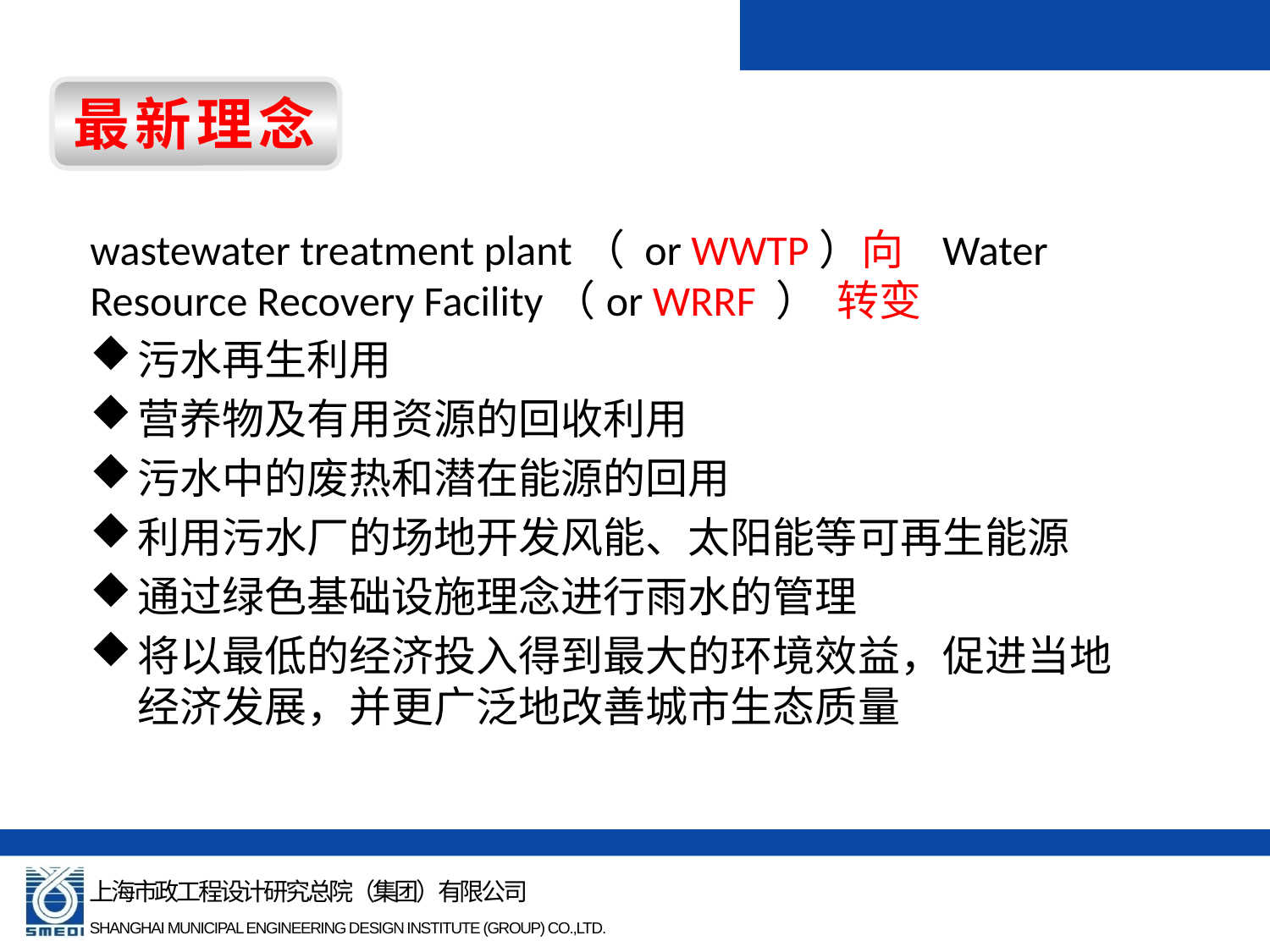

最新理念
wastewater treatment plant（ or WWTP）向   Water Resource Recovery Facility（or WRRF ）  转变
污水再生利用
营养物及有用资源的回收利用
污水中的废热和潜在能源的回用
利用污水厂的场地开发风能、太阳能等可再生能源
通过绿色基础设施理念进行雨水的管理
将以最低的经济投入得到最大的环境效益，促进当地经济发展，并更广泛地改善城市生态质量